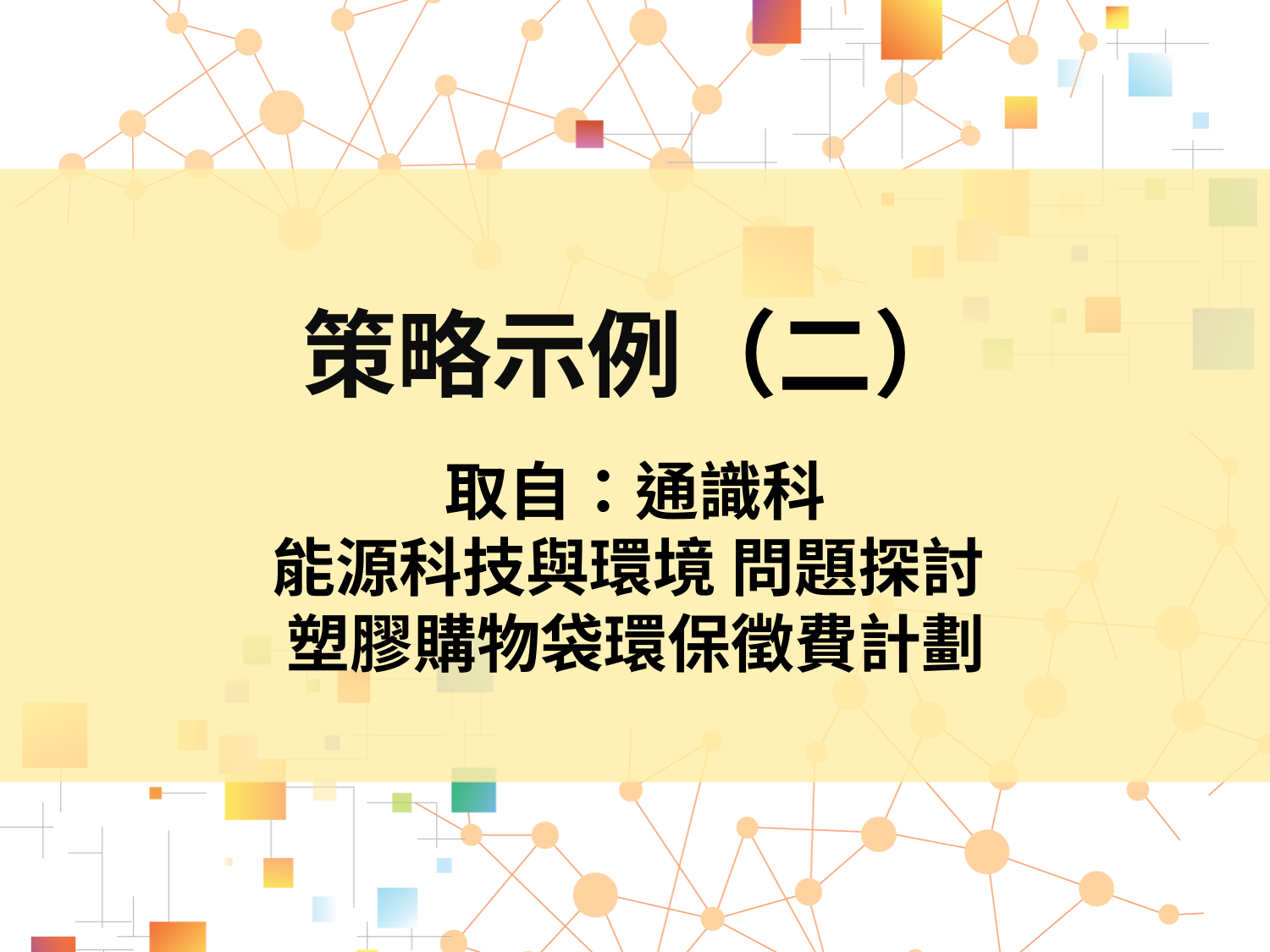

策略示例（二）
取自：通識科
能源科技與環境 問題探討
塑膠購物袋環保徵費計劃